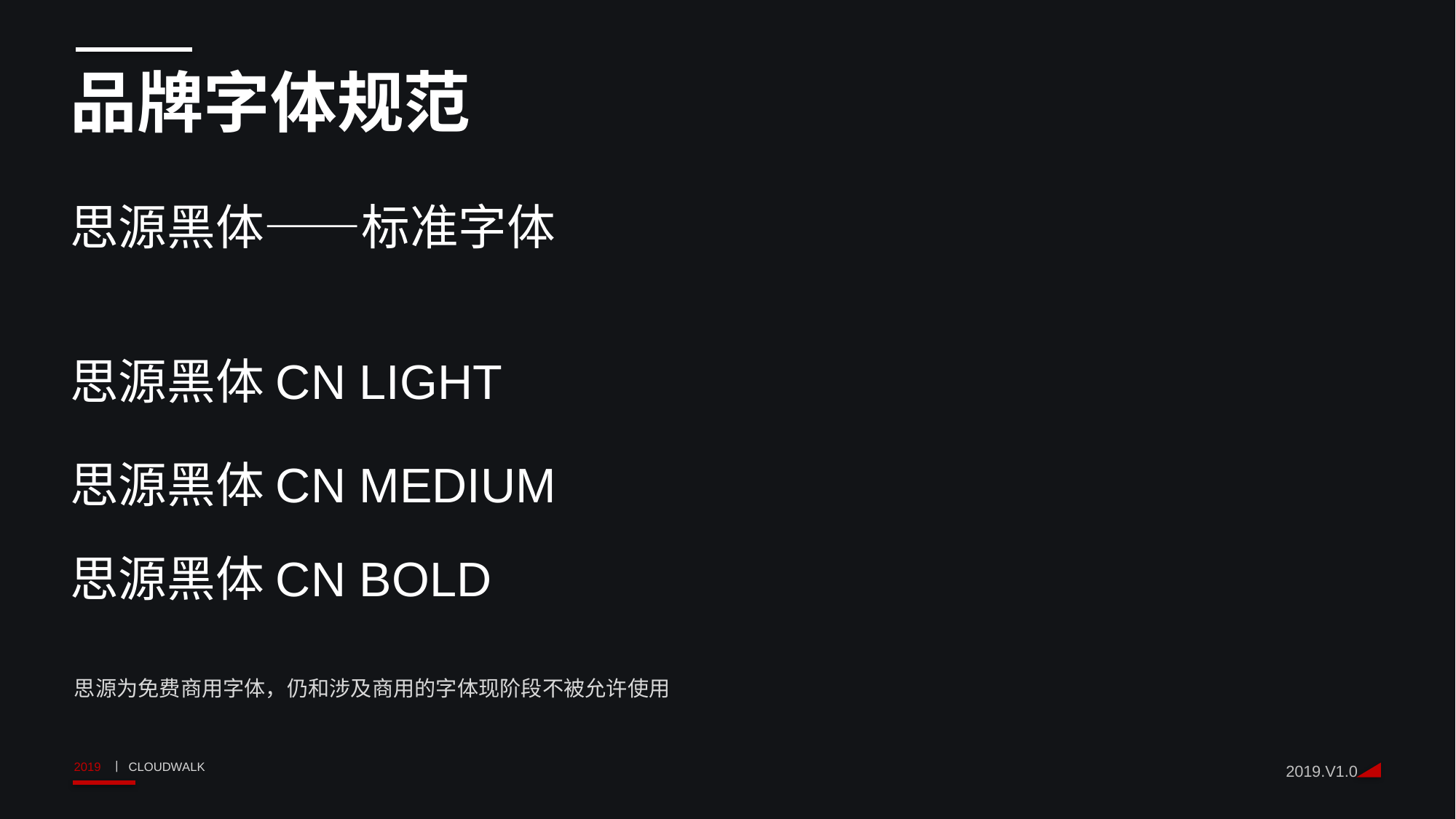

品牌字体规范
思源黑体——标准字体
思源黑体CN LIGHT
思源黑体CN MEDIUM
思源黑体CN BOLD
思源为免费商用字体，仍和涉及商用的字体现阶段不被允许使用